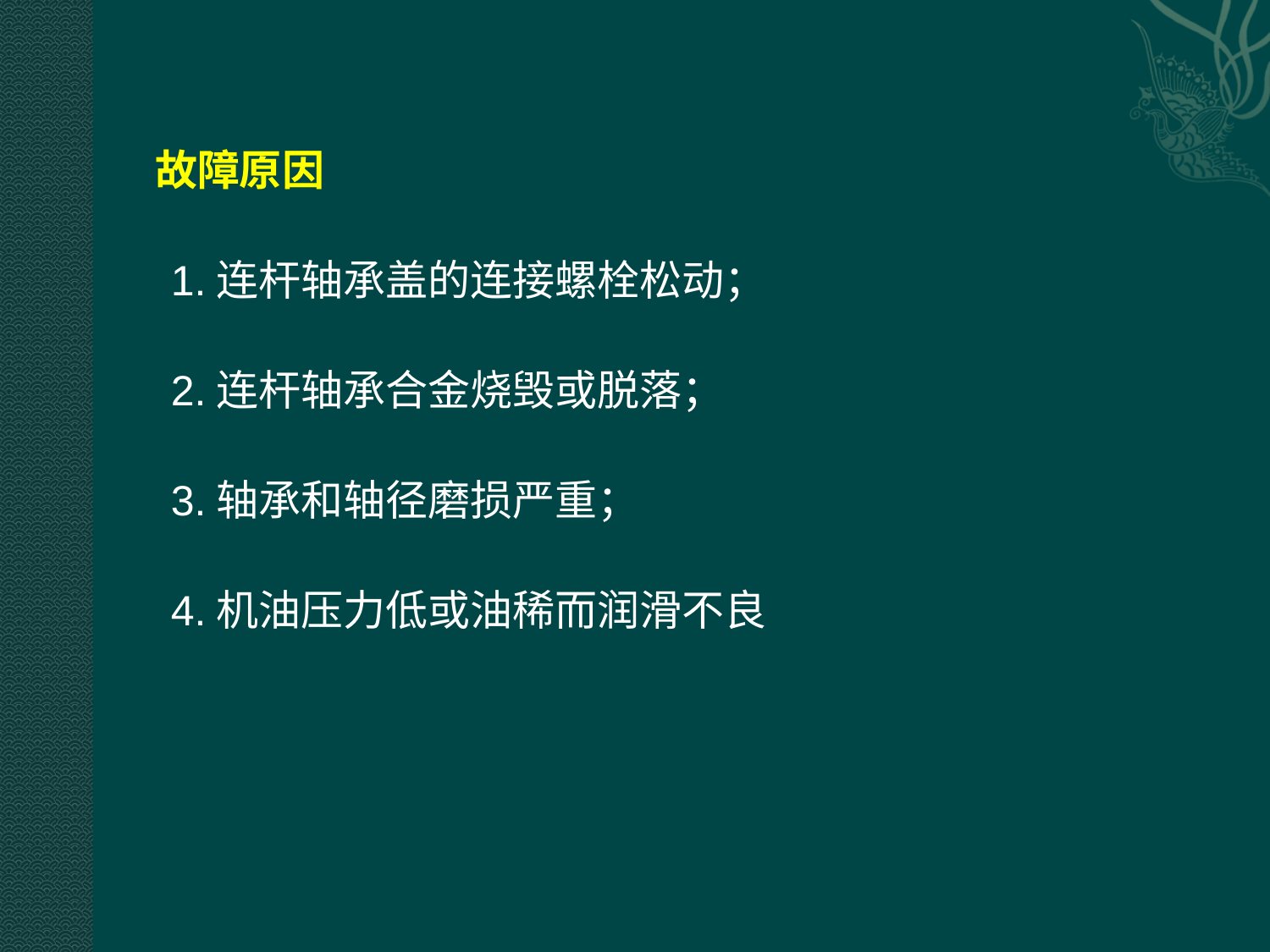

故障原因
1.连杆轴承盖的连接螺栓松动；
2.连杆轴承合金烧毁或脱落；
3.轴承和轴径磨损严重；
4.机油压力低或油稀而润滑不良